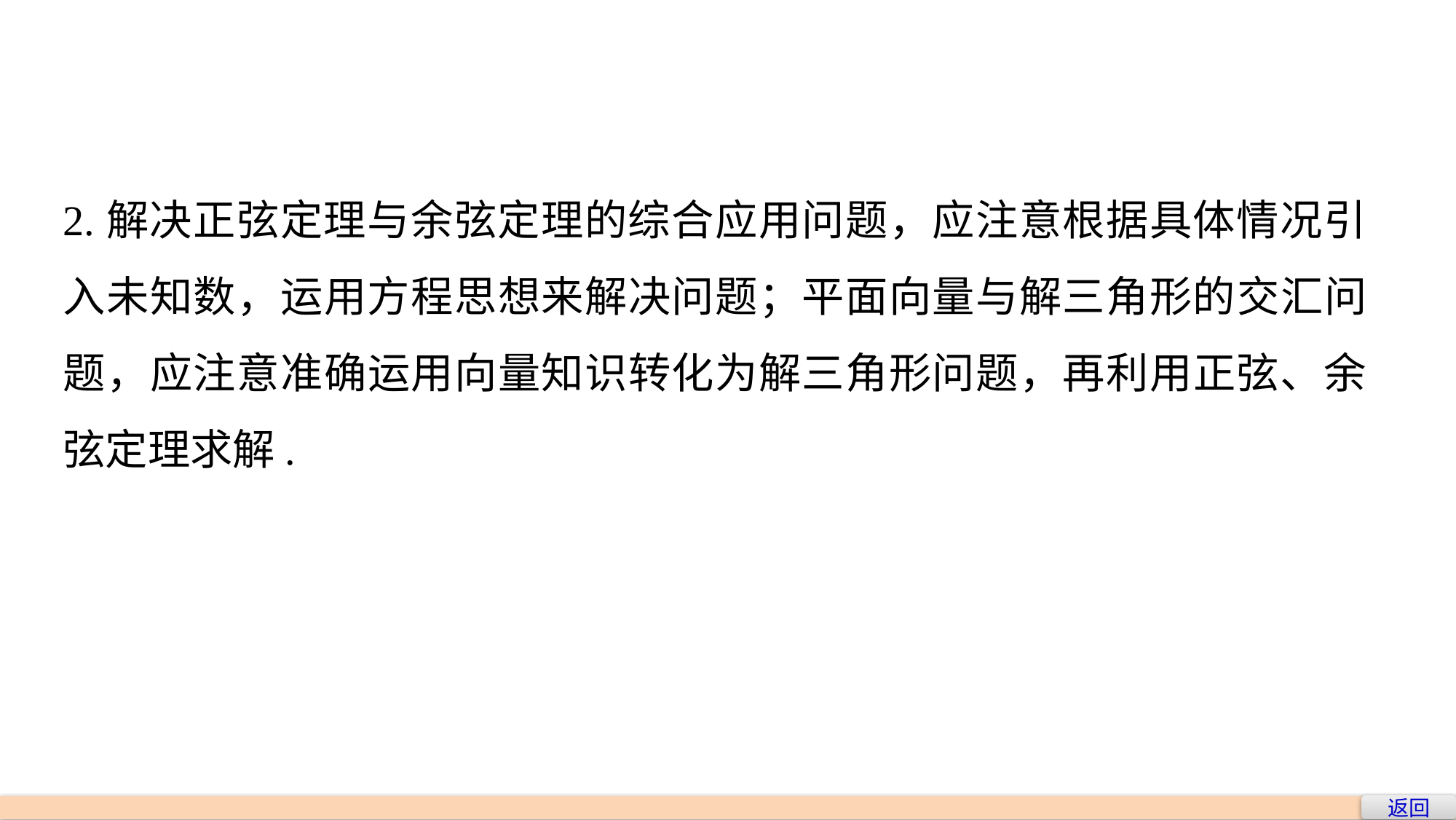

2.解决正弦定理与余弦定理的综合应用问题，应注意根据具体情况引入未知数，运用方程思想来解决问题；平面向量与解三角形的交汇问题，应注意准确运用向量知识转化为解三角形问题，再利用正弦、余弦定理求解.
返回